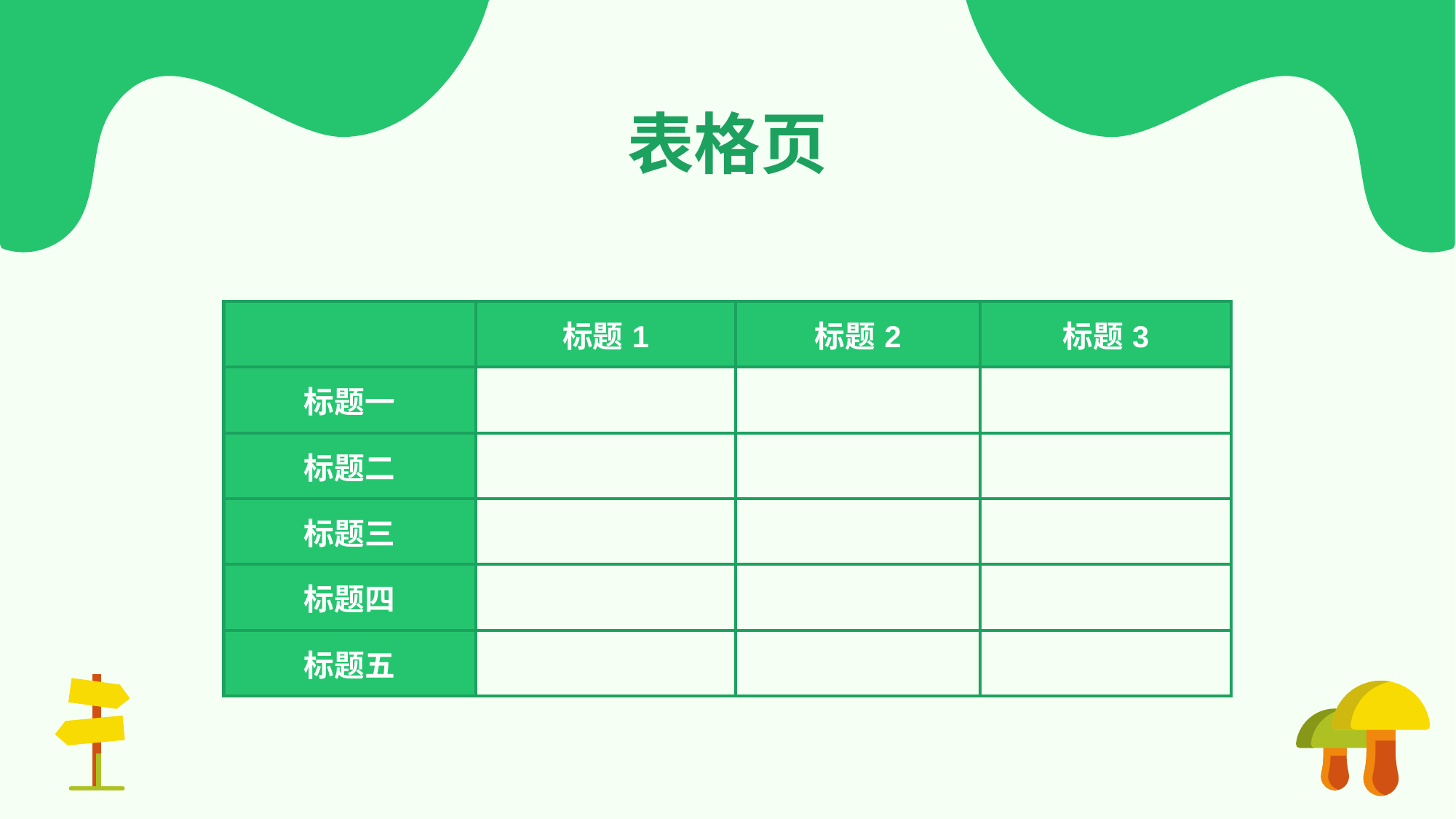

表格页
|  | 标题1 | 标题2 | 标题3 |
| --- | --- | --- | --- |
| 标题一 |  |  |  |
| 标题二 |  |  |  |
| 标题三 |  |  |  |
| 标题四 |  |  |  |
| 标题五 |  |  |  |